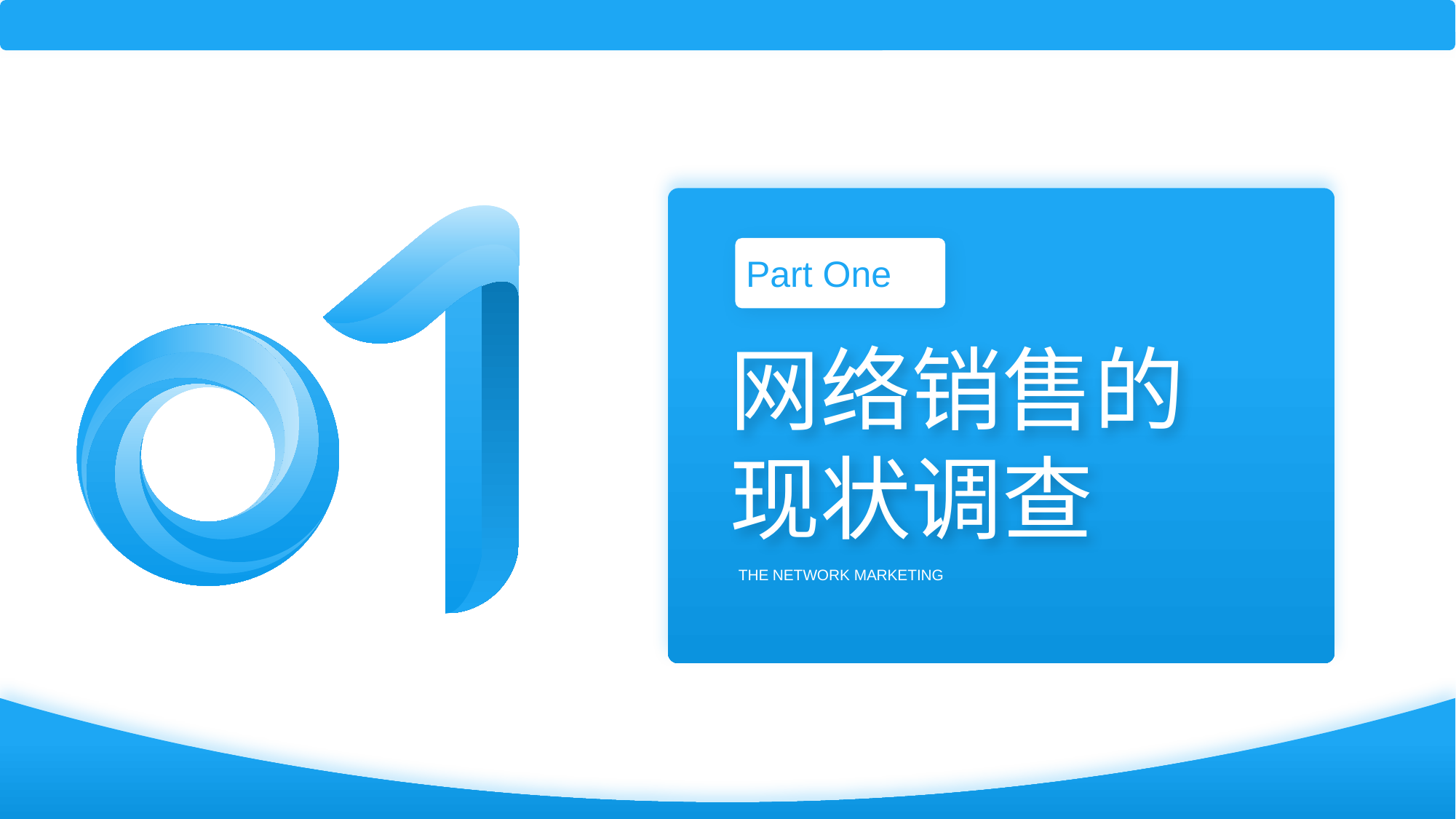

Part One
网络销售的
现状调查
THE NETWORK MARKETING